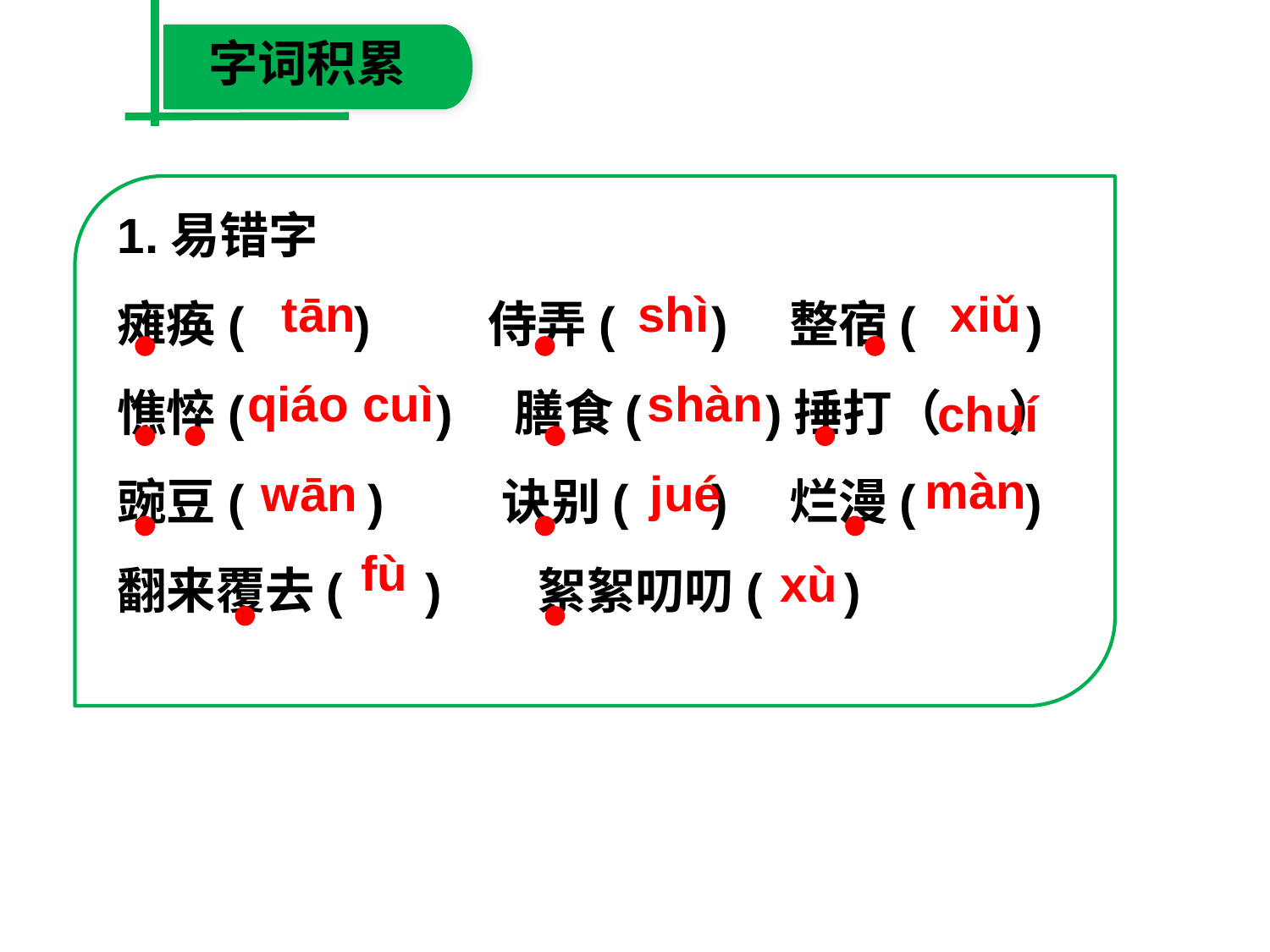

字词积累
1.易错字
瘫痪(        )　     侍弄(       )　整宿(        )
憔悴(              )　膳食(         )捶打（      ）
豌豆(         )　     诀别(      )　烂漫(        )
翻来覆去(      )　   絮絮叨叨(      )

tān
shì
xiǔ

qiáo cuì
shàn
chuí

màn
wān
jué

fù
xù